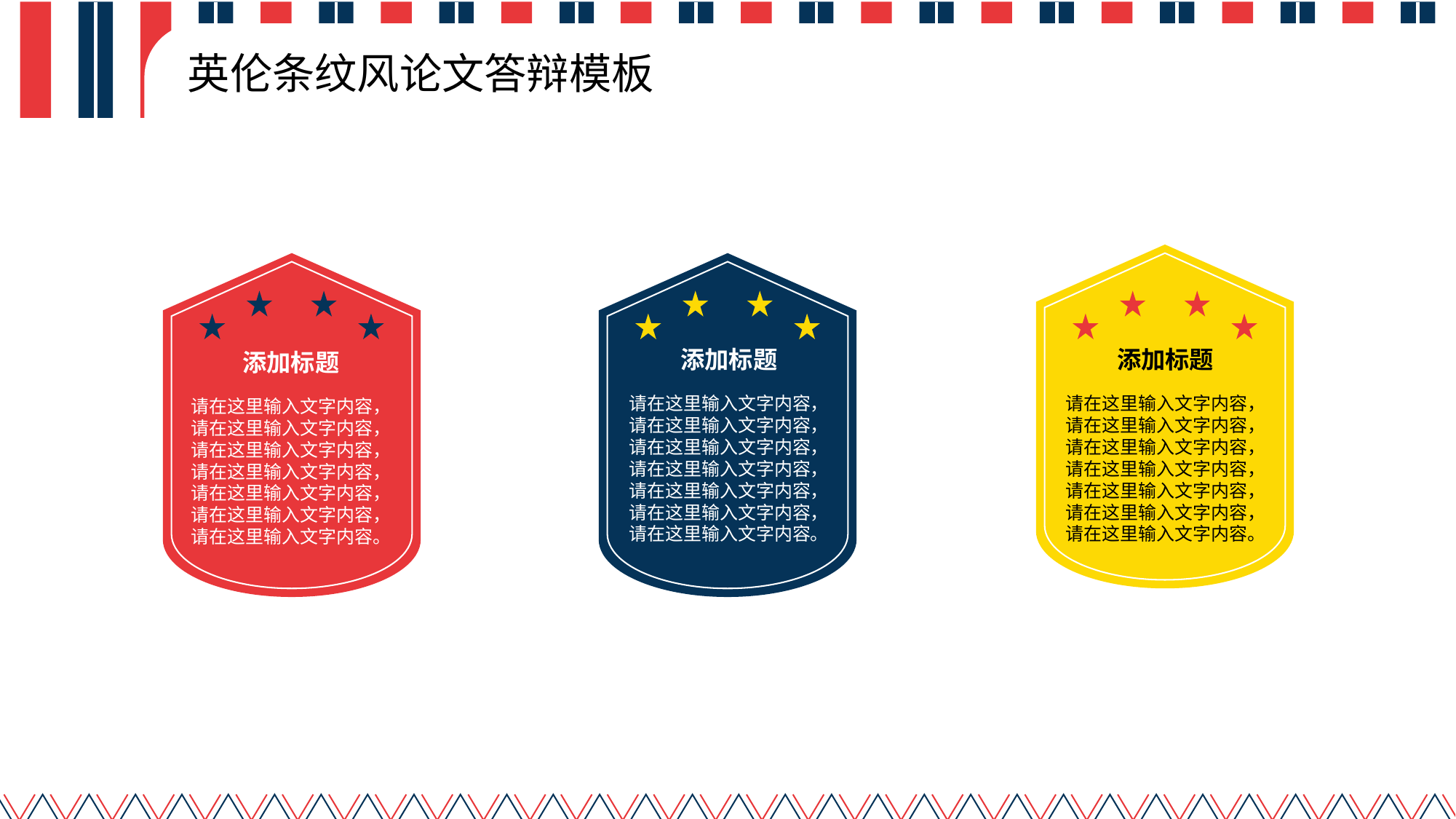

# 英伦条纹风论文答辩模板

添加标题
请在这里输入文字内容，
请在这里输入文字内容，
请在这里输入文字内容，
请在这里输入文字内容，
请在这里输入文字内容，
请在这里输入文字内容，
请在这里输入文字内容。
添加标题
请在这里输入文字内容，
请在这里输入文字内容，
请在这里输入文字内容，
请在这里输入文字内容，
请在这里输入文字内容，
请在这里输入文字内容，
请在这里输入文字内容。
添加标题
请在这里输入文字内容，
请在这里输入文字内容，
请在这里输入文字内容，
请在这里输入文字内容，
请在这里输入文字内容，
请在这里输入文字内容，
请在这里输入文字内容。